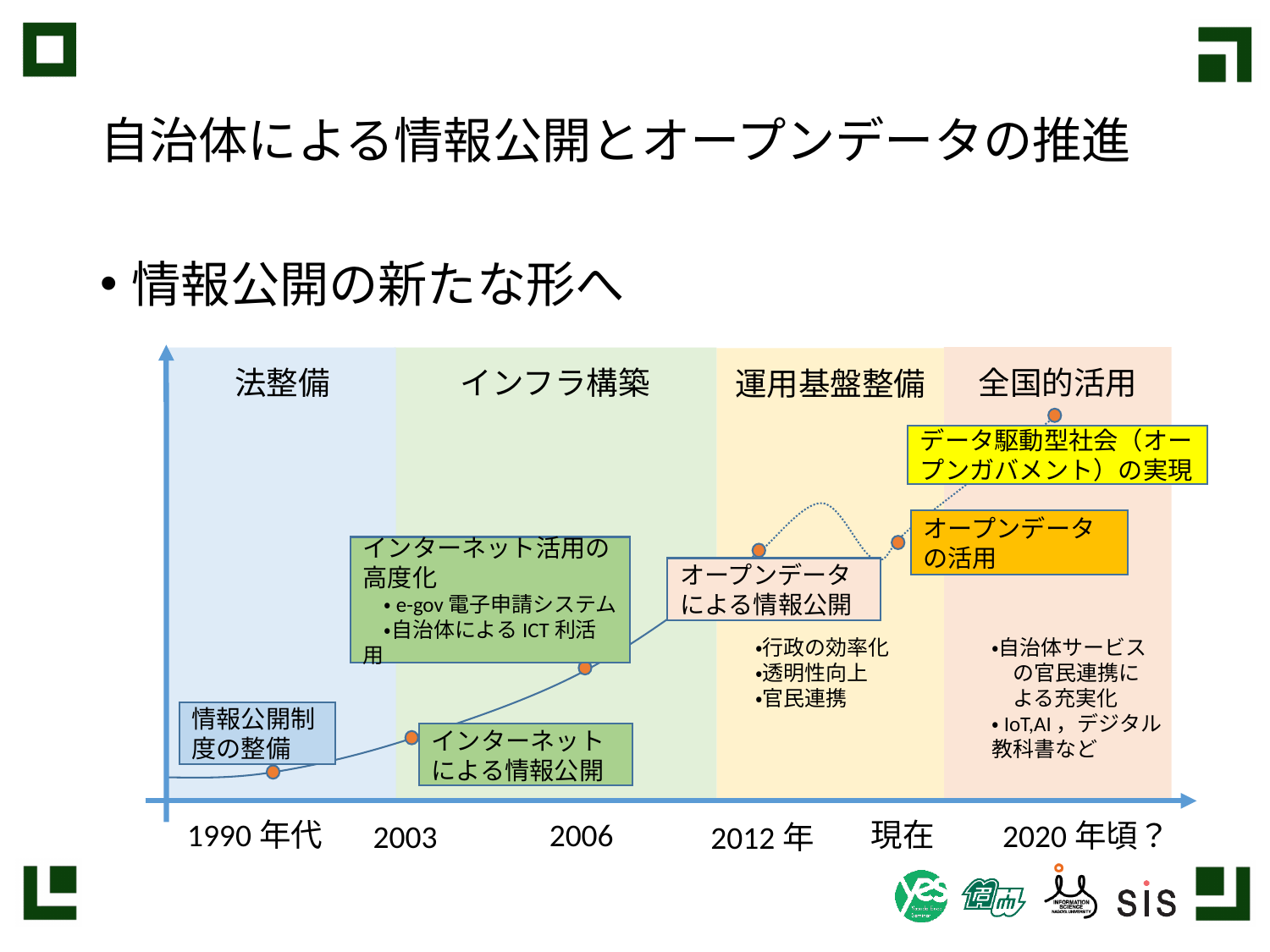

# 自治体による情報公開とオープンデータの推進
情報公開の新たな形へ
全国的活用

法整備

インフラ構築

運用基盤整備

データ駆動型社会（オープンガバメント）の実現
オープンデータの活用

インターネット活用の高度化
　・e-gov電子申請システム
　・自治体によるICT利活用

オープンデータによる情報公開
・行政の効率化
・透明性向上
・官民連携
・自治体サービス
　の官民連携に
　よる充実化
・IoT,AI，デジタル
教科書など

情報公開制度の整備
インターネットによる情報公開

現在
1990年代
2006
2020年頃？
2003
2012年